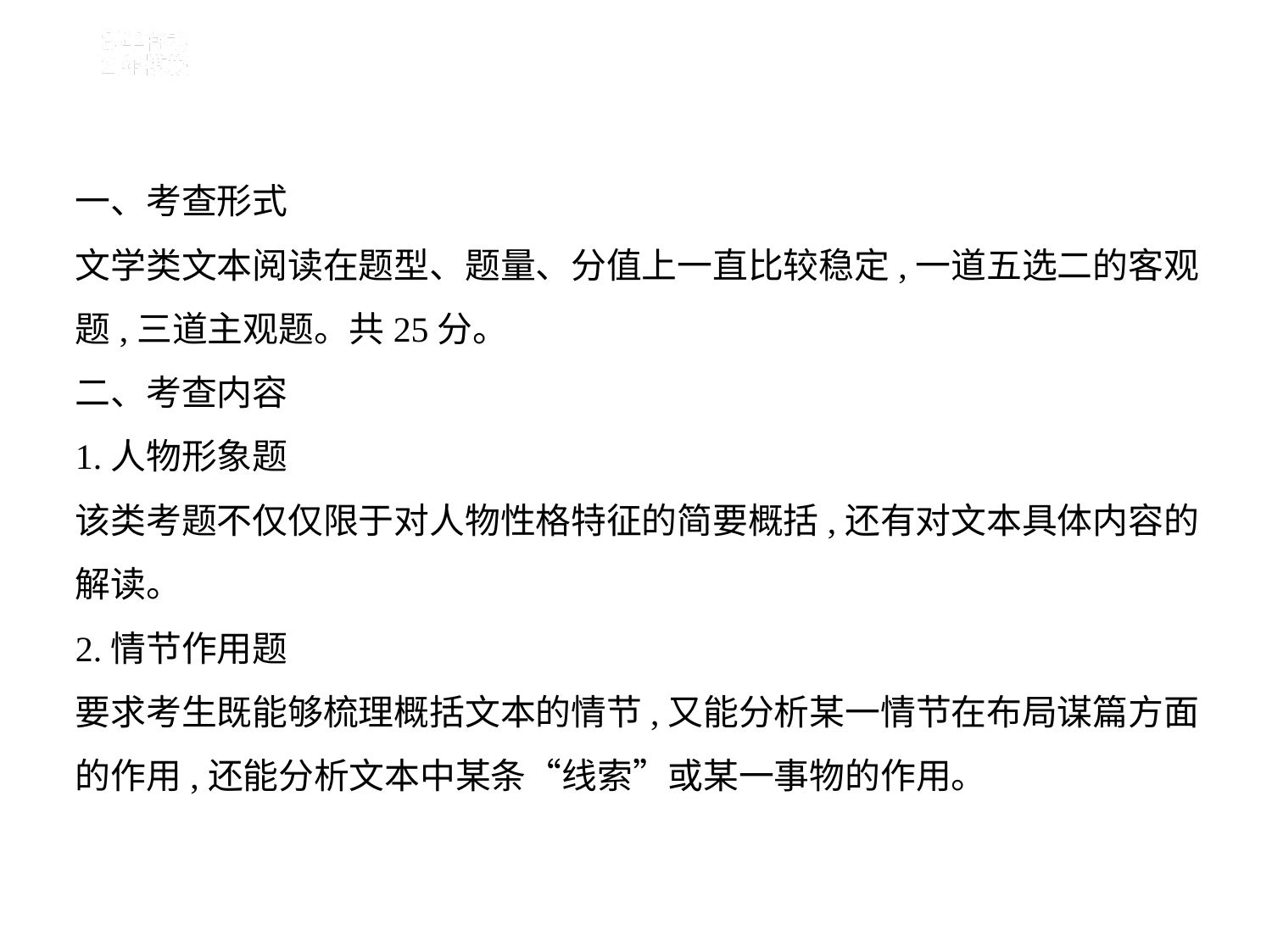

一、考查形式
文学类文本阅读在题型、题量、分值上一直比较稳定,一道五选二的客观
题,三道主观题。共25分。
二、考查内容
1.人物形象题
该类考题不仅仅限于对人物性格特征的简要概括,还有对文本具体内容的
解读。
2.情节作用题
要求考生既能够梳理概括文本的情节,又能分析某一情节在布局谋篇方面
的作用,还能分析文本中某条“线索”或某一事物的作用。